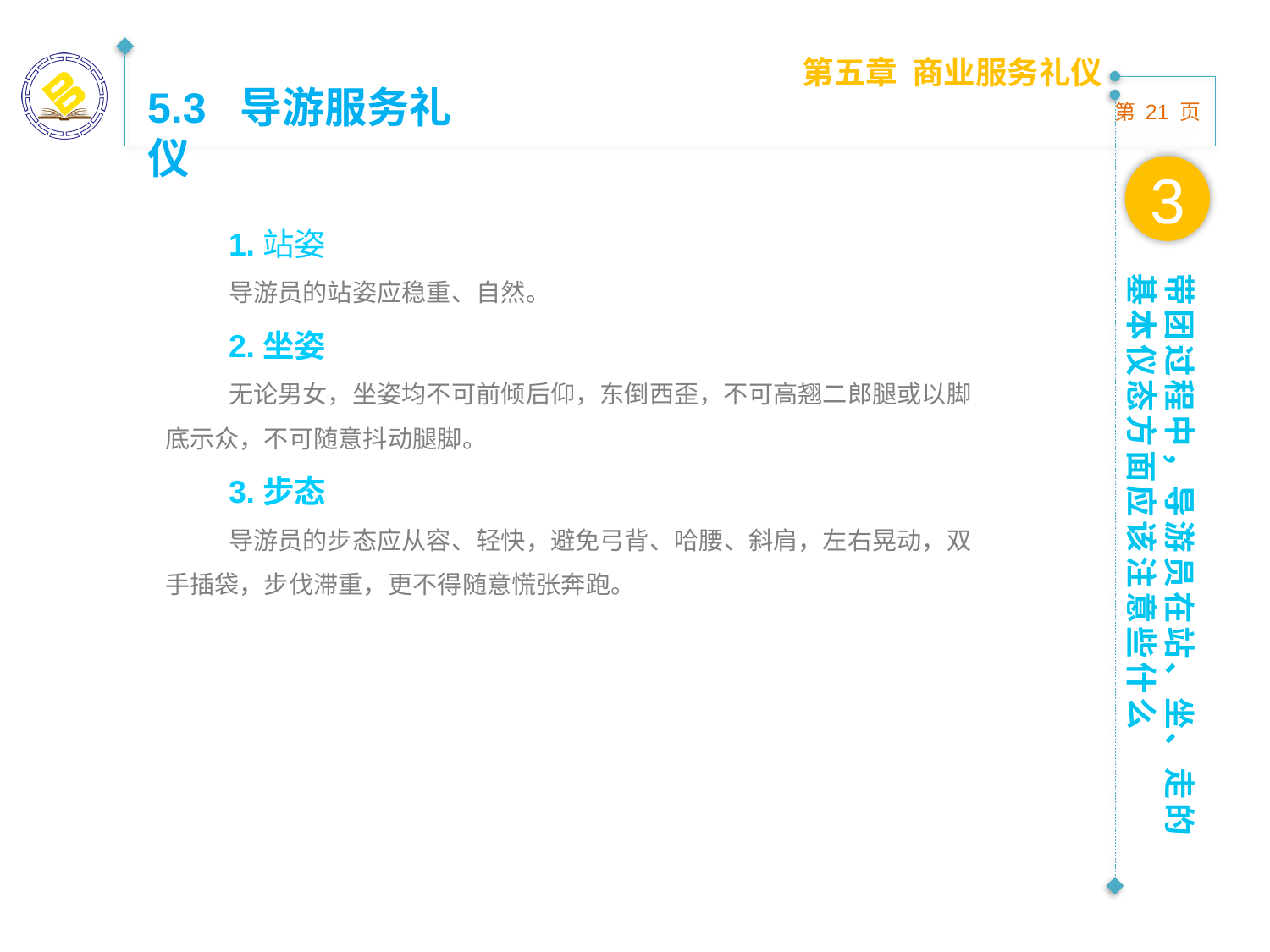

第五章  商业服务礼仪
5.3  导游服务礼仪
3
1.站姿
导游员的站姿应稳重、自然。
2.坐姿
无论男女，坐姿均不可前倾后仰，东倒西歪，不可高翘二郎腿或以脚底示众，不可随意抖动腿脚。
3.步态
导游员的步态应从容、轻快，避免弓背、哈腰、斜肩，左右晃动，双手插袋，步伐滞重，更不得随意慌张奔跑。

带团过程中，导游员在站、坐、走的基本仪态方面应该注意些什么